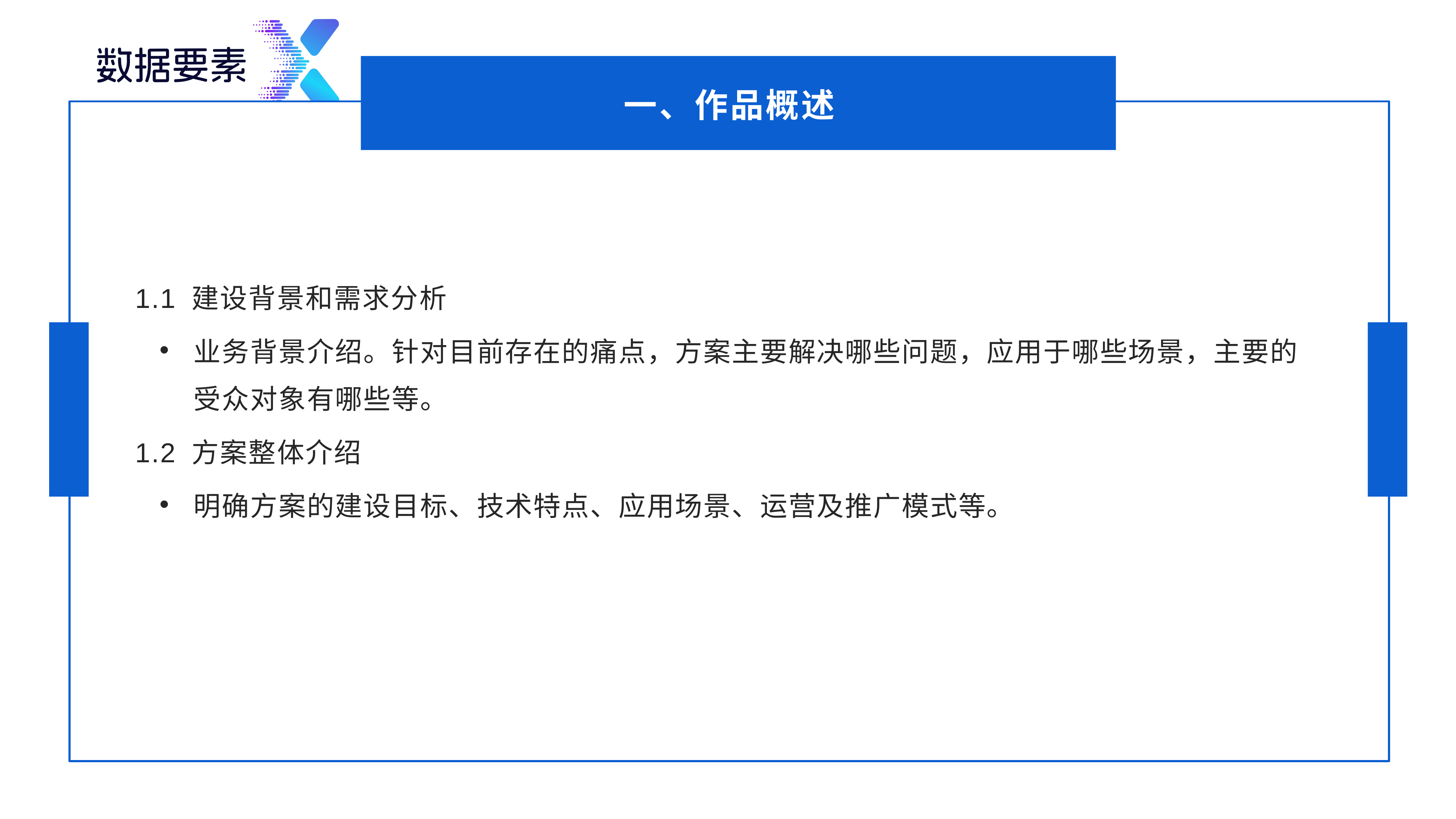

一、作品概述

1.1 建设背景和需求分析
业务背景介绍。针对目前存在的痛点，方案主要解决哪些问题，应用于哪些场景，主要的受众对象有哪些等。
1.2 方案整体介绍
明确方案的建设目标、技术特点、应用场景、运营及推广模式等。